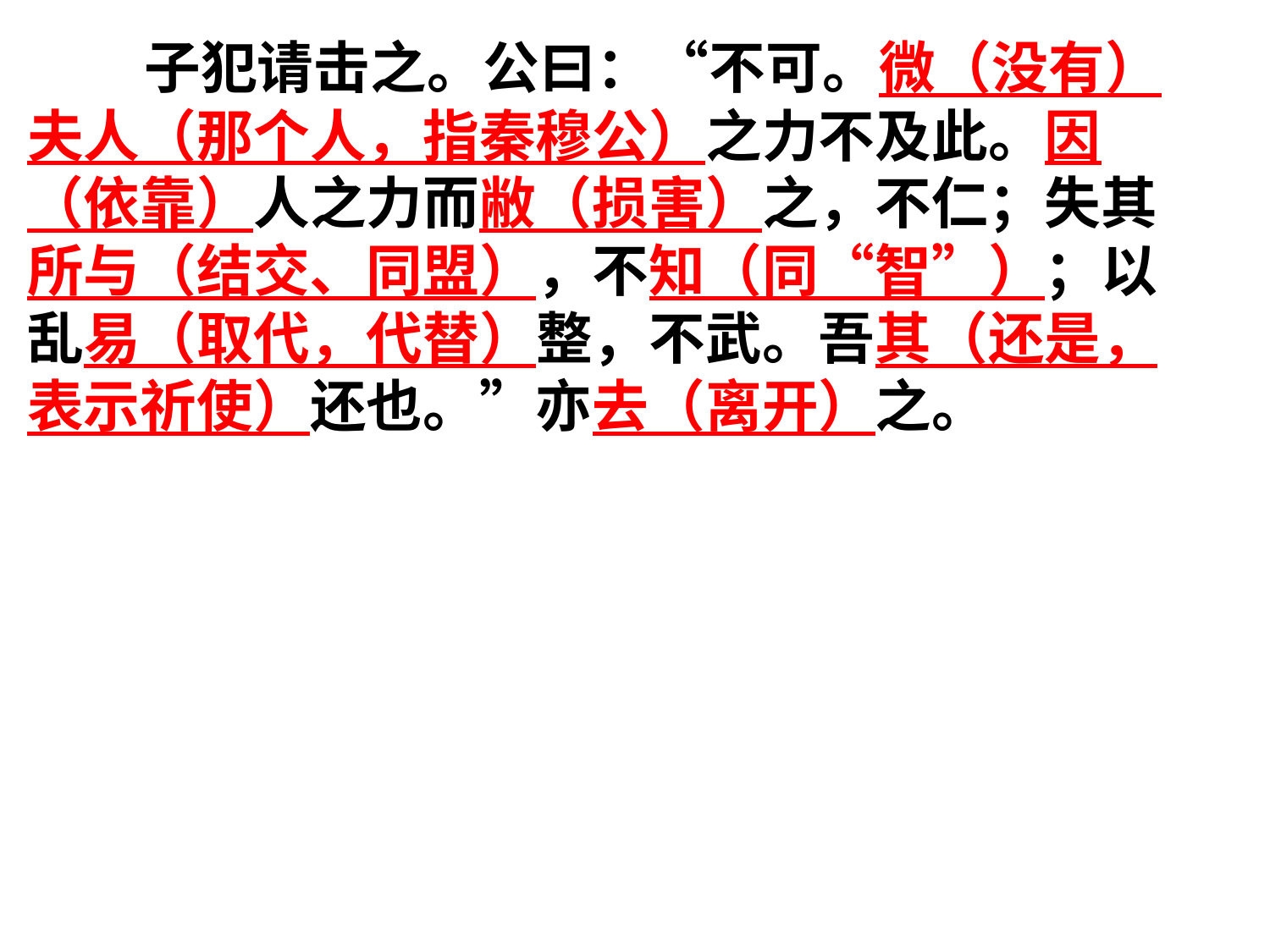

子犯请击之。公曰：“不可。微（没有）夫人（那个人，指秦穆公）之力不及此。因（依靠）人之力而敝（损害）之，不仁；失其所与（结交、同盟），不知（同“智”）；以乱易（取代，代替）整，不武。吾其（还是，表示祈使）还也。”亦去（离开）之。